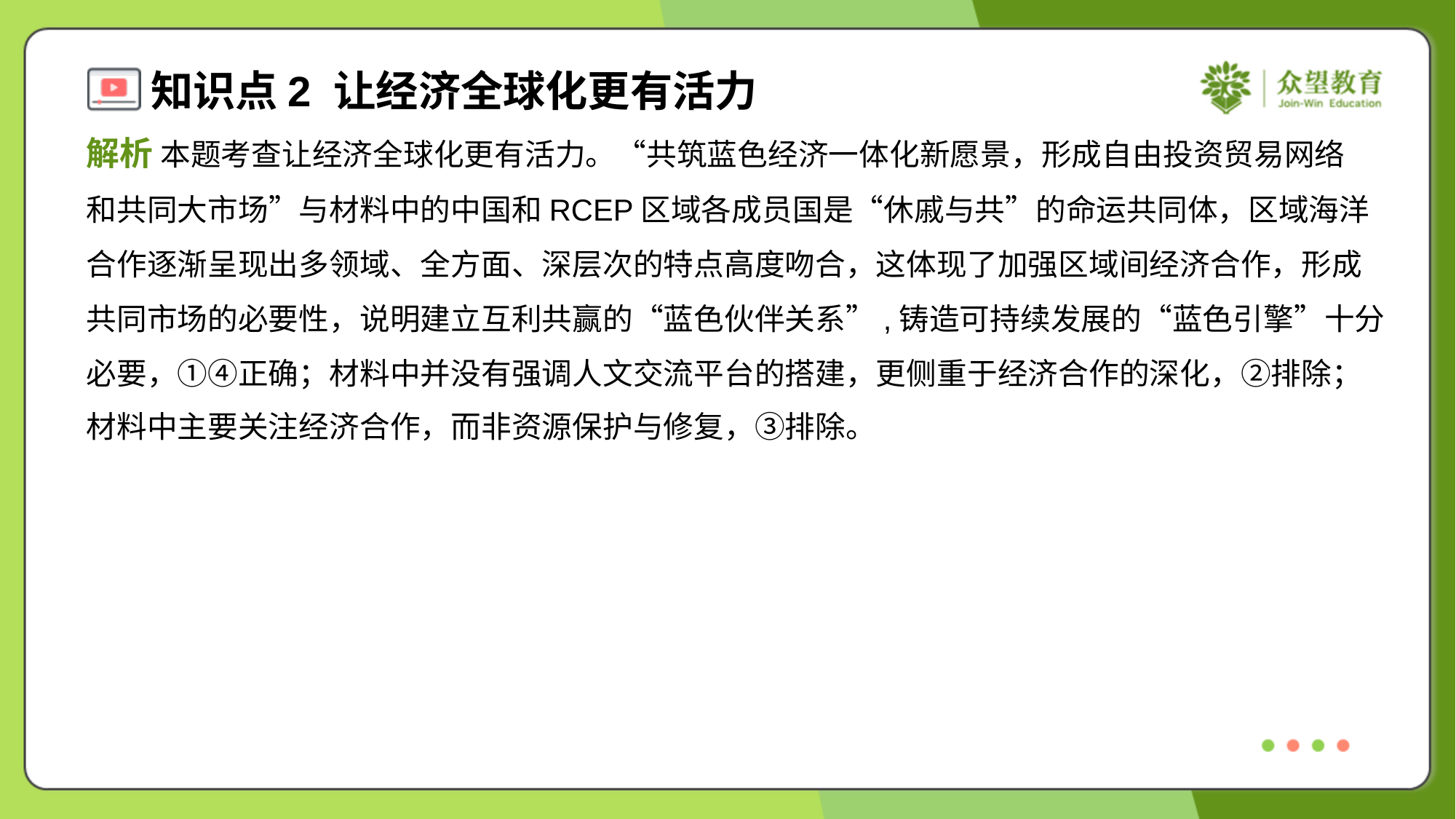

解析 本题考查让经济全球化更有活力。“共筑蓝色经济一体化新愿景，形成自由投资贸易网络
和共同大市场”与材料中的中国和RCEP区域各成员国是“休戚与共”的命运共同体，区域海洋
合作逐渐呈现出多领域、全方面、深层次的特点高度吻合，这体现了加强区域间经济合作，形成
共同市场的必要性，说明建立互利共赢的“蓝色伙伴关系”,铸造可持续发展的“蓝色引擎”十分
必要，①④正确；材料中并没有强调人文交流平台的搭建，更侧重于经济合作的深化，②排除；
材料中主要关注经济合作，而非资源保护与修复，③排除。